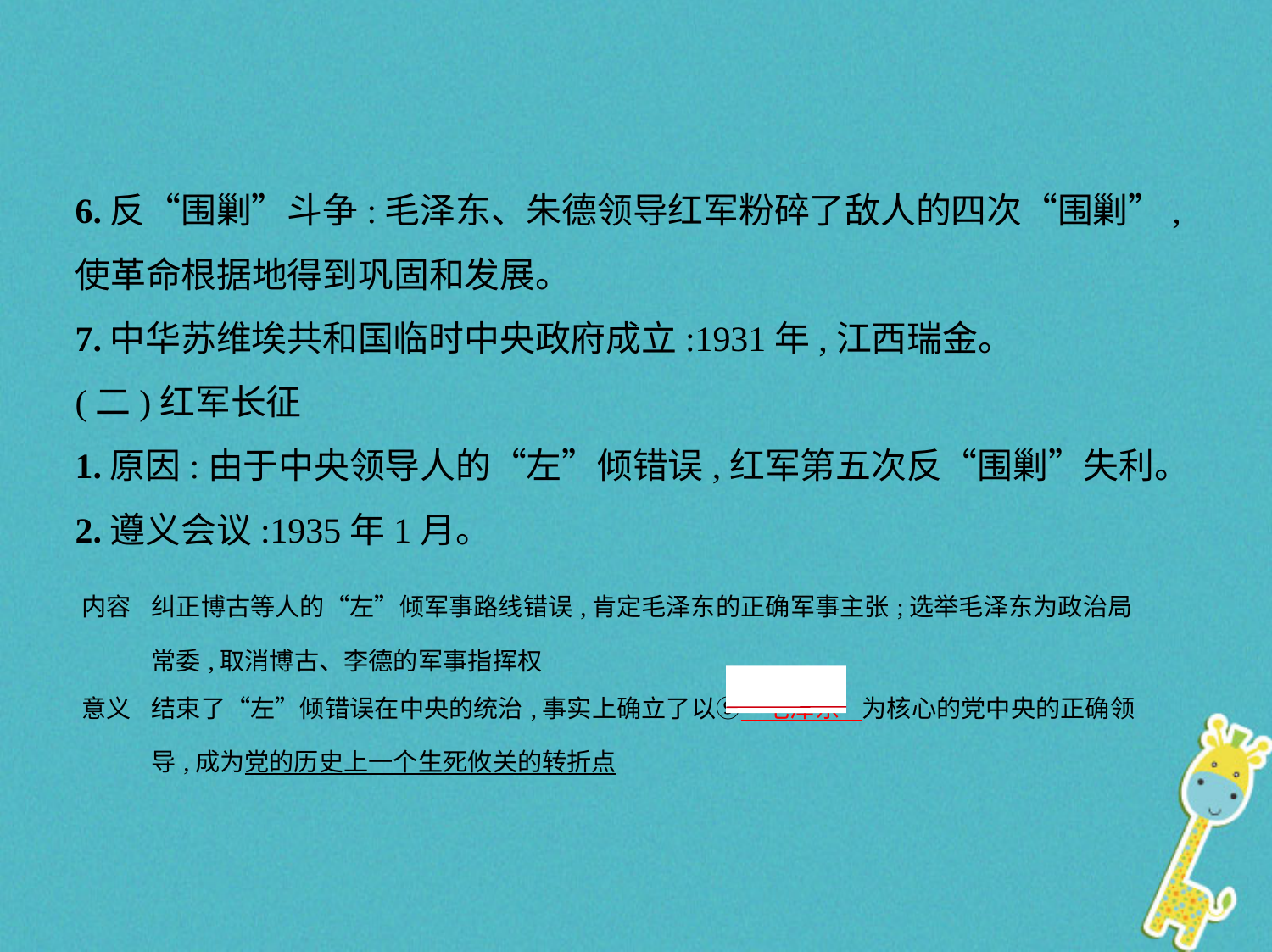

6.反“围剿”斗争:毛泽东、朱德领导红军粉碎了敌人的四次“围剿”,
使革命根据地得到巩固和发展。
7.中华苏维埃共和国临时中央政府成立:1931年,江西瑞金。
(二)红军长征
1.原因:由于中央领导人的“左”倾错误,红军第五次反“围剿”失利。
2.遵义会议:1935年1月。
| 内容 | 纠正博古等人的“左”倾军事路线错误,肯定毛泽东的正确军事主张;选举毛泽东为政治局常委,取消博古、李德的军事指挥权 |
| --- | --- |
| 意义 | 结束了“左”倾错误在中央的统治,事实上确立了以⑨　毛泽东    为核心的党中央的正确领导,成为党的历史上一个生死攸关的转折点 |